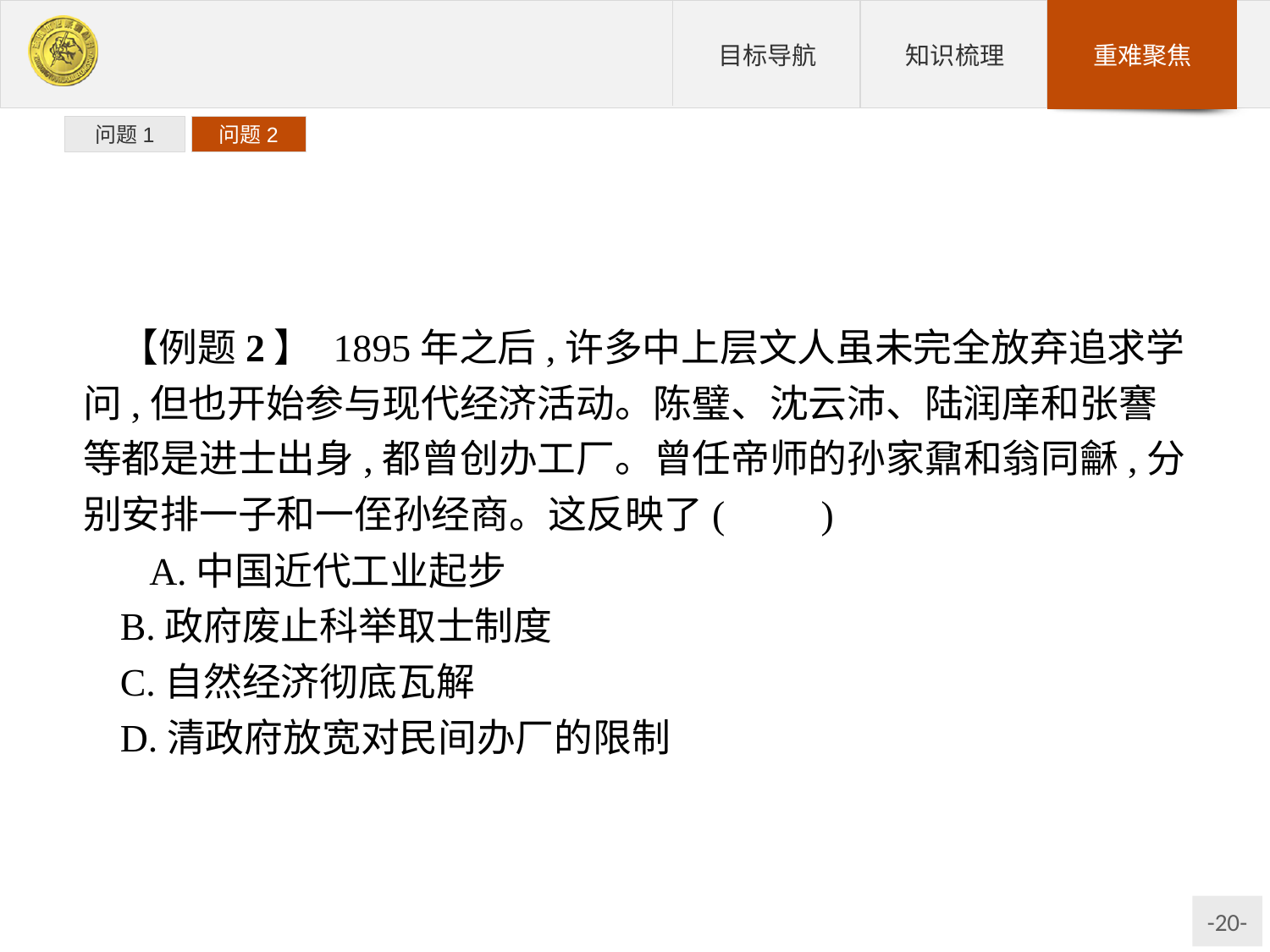

问题1
问题2
【例题2】 1895年之后,许多中上层文人虽未完全放弃追求学问,但也开始参与现代经济活动。陈璧、沈云沛、陆润庠和张謇等都是进士出身,都曾创办工厂。曾任帝师的孙家鼐和翁同龢,分别安排一子和一侄孙经商。这反映了(　　)
   A.中国近代工业起步
B.政府废止科举取士制度
C.自然经济彻底瓦解
D.清政府放宽对民间办厂的限制